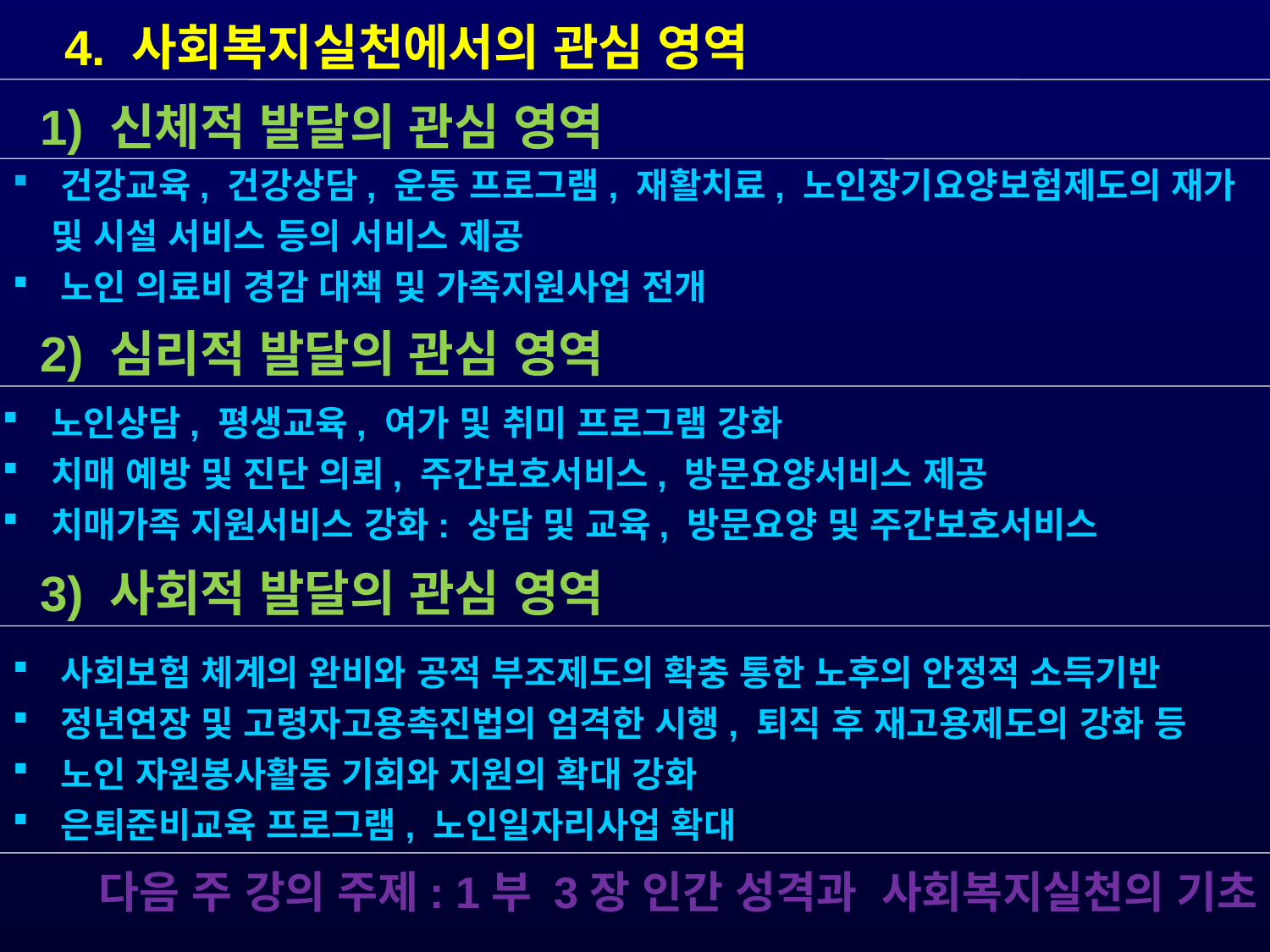

4. 사회복지실천에서의 관심 영역

 건강교육, 건강상담, 운동 프로그램, 재활치료, 노인장기요양보험제도의 재가
   및 시설 서비스 등의 서비스 제공
 노인 의료비 경감 대책 및 가족지원사업 전개
  1) 신체적 발달의 관심 영역

  2) 심리적 발달의 관심 영역
 노인상담, 평생교육, 여가 및 취미 프로그램 강화
 치매 예방 및 진단 의뢰, 주간보호서비스, 방문요양서비스 제공
 치매가족 지원서비스 강화: 상담 및 교육, 방문요양 및 주간보호서비스

  3) 사회적 발달의 관심 영역

 사회보험 체계의 완비와 공적 부조제도의 확충 통한 노후의 안정적 소득기반
 정년연장 및 고령자고용촉진법의 엄격한 시행, 퇴직 후 재고용제도의 강화 등
 노인 자원봉사활동 기회와 지원의 확대 강화
 은퇴준비교육 프로그램, 노인일자리사업 확대
 다음 주 강의 주제: 1부 3장 인간 성격과  사회복지실천의 기초